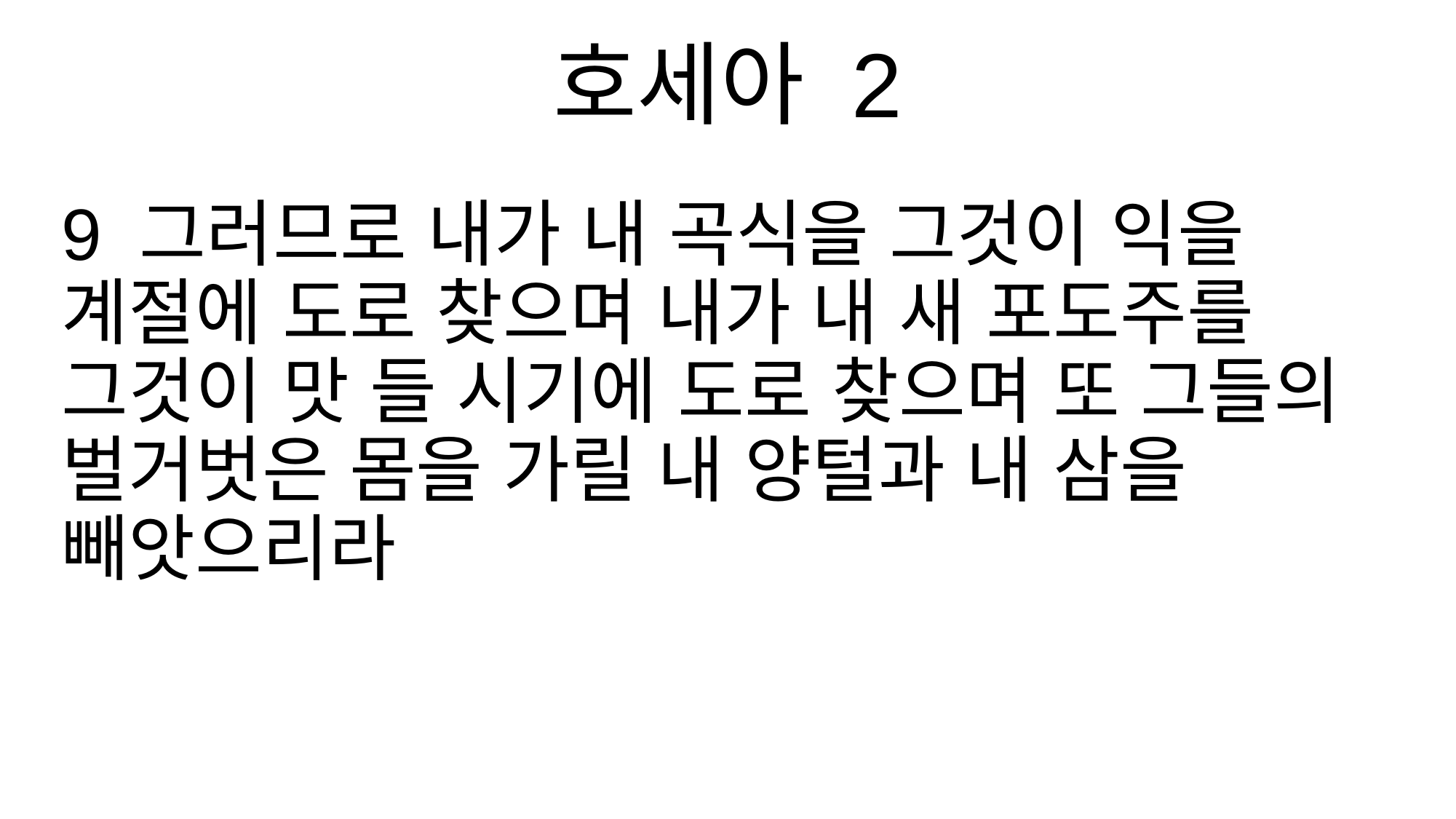

호세아 2
9 그러므로 내가 내 곡식을 그것이 익을 계절에 도로 찾으며 내가 내 새 포도주를 그것이 맛 들 시기에 도로 찾으며 또 그들의 벌거벗은 몸을 가릴 내 양털과 내 삼을 빼앗으리라